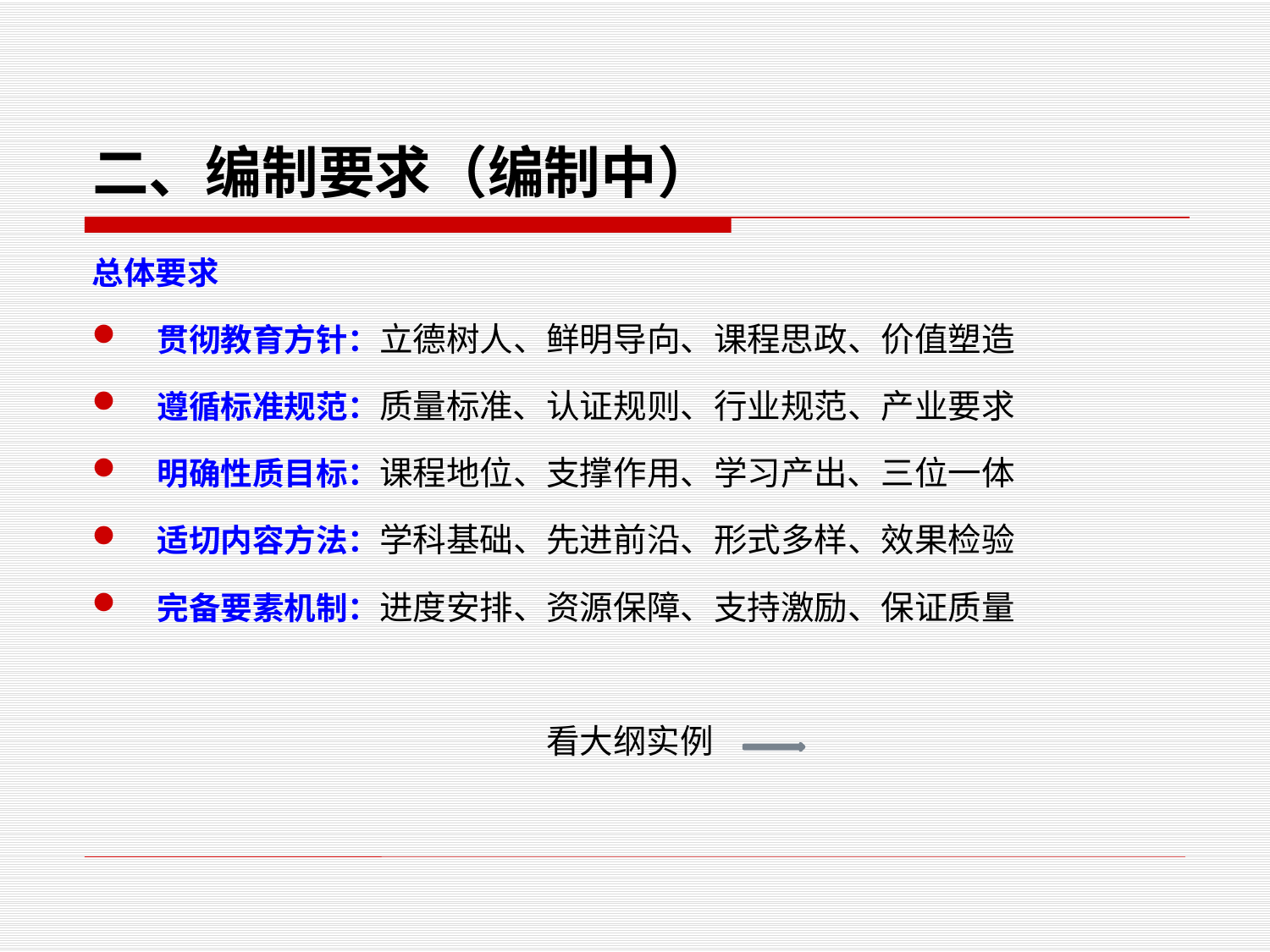

# 二、编制要求（编制中）
总体要求
贯彻教育方针：立德树人、鲜明导向、课程思政、价值塑造
遵循标准规范：质量标准、认证规则、行业规范、产业要求
明确性质目标：课程地位、支撑作用、学习产出、三位一体
适切内容方法：学科基础、先进前沿、形式多样、效果检验
完备要素机制：进度安排、资源保障、支持激励、保证质量

看大纲实例